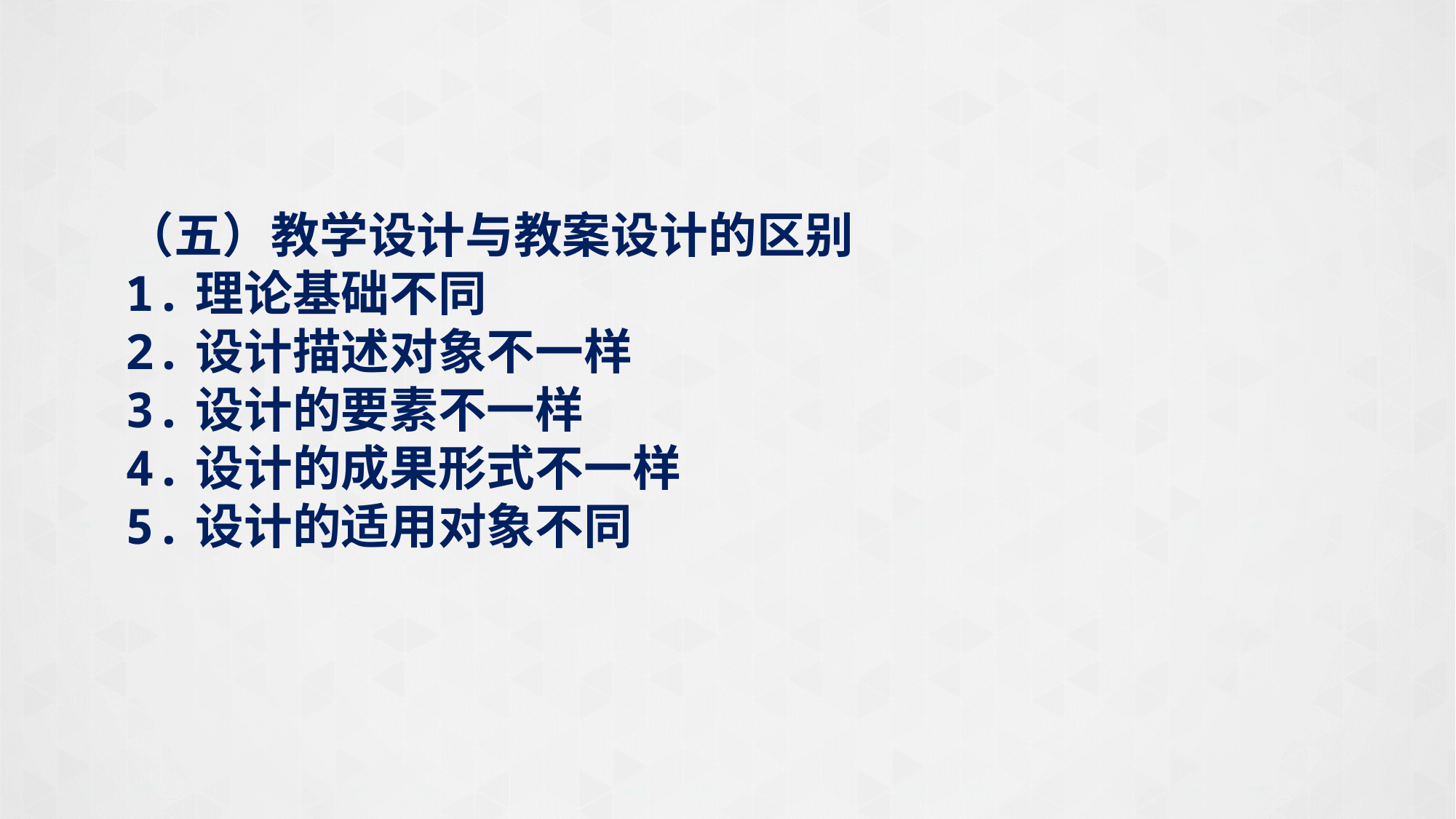

（五）教学设计与教案设计的区别
1.理论基础不同
2.设计描述对象不一样
3.设计的要素不一样
4.设计的成果形式不一样
5.设计的适用对象不同